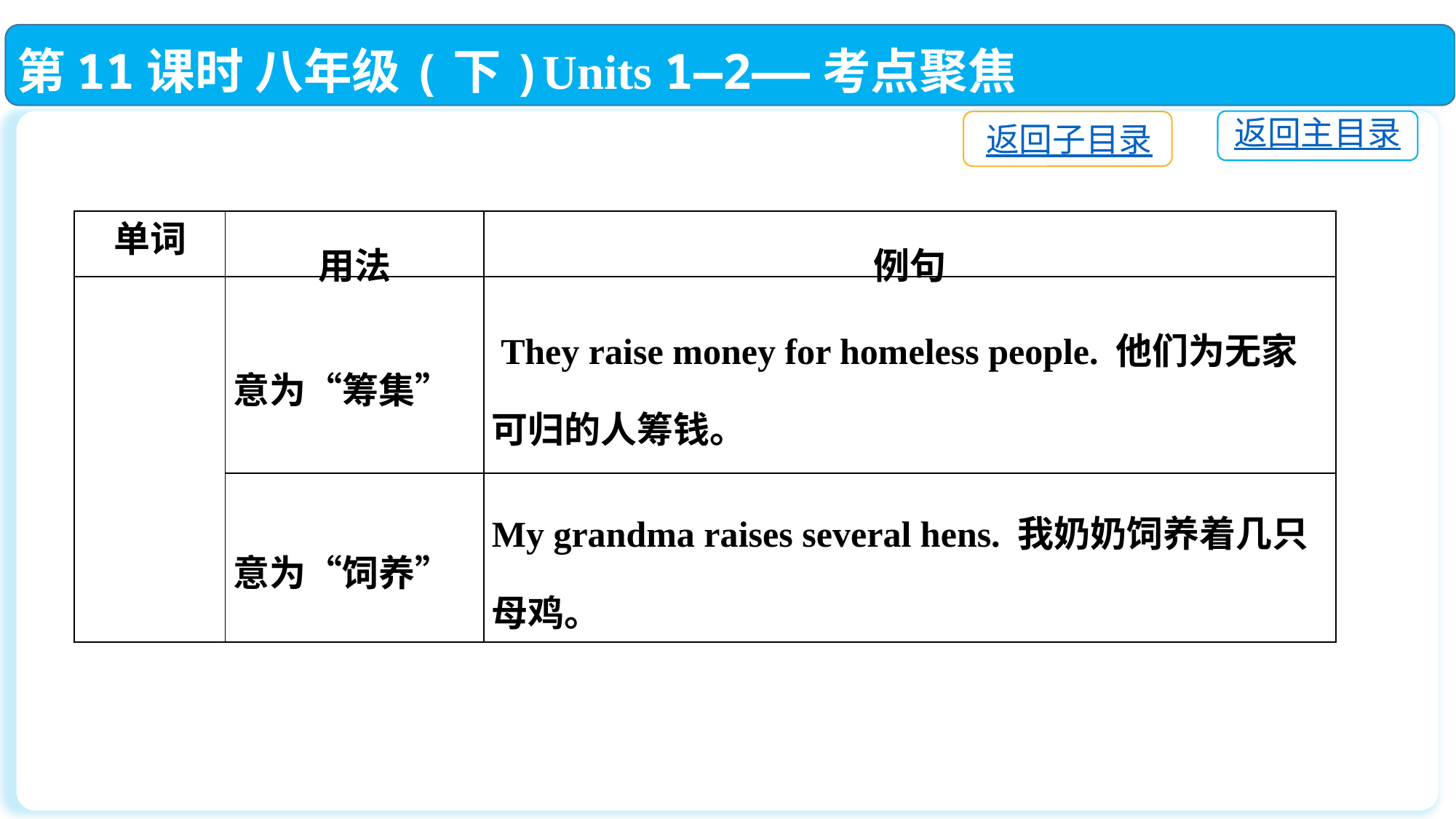

第11课时 八年级(下)Units 1—2——考点聚焦

返回主目录

返回子目录
| 单词 | 用法 | 例句 |
| --- | --- | --- |
|  | 意为“筹集” | They raise money for homeless people. 他们为无家可归的人筹钱。 |
|  | 意为“饲养” | My grandma raises several hens. 我奶奶饲养着几只母鸡。 |